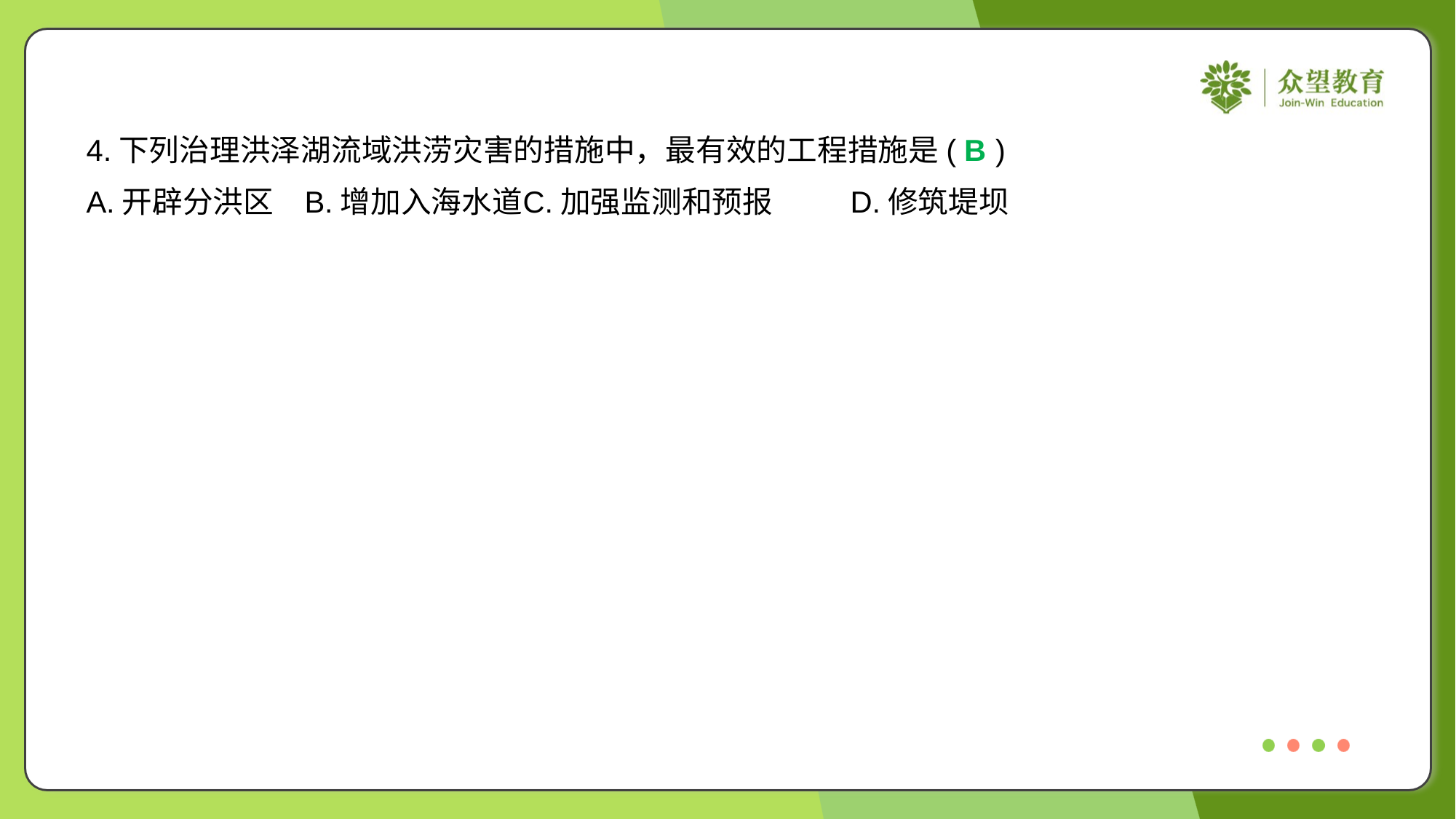

4.下列治理洪泽湖流域洪涝灾害的措施中，最有效的工程措施是(     )
B
A.开辟分洪区	B.增加入海水道	C.加强监测和预报	D.修筑堤坝